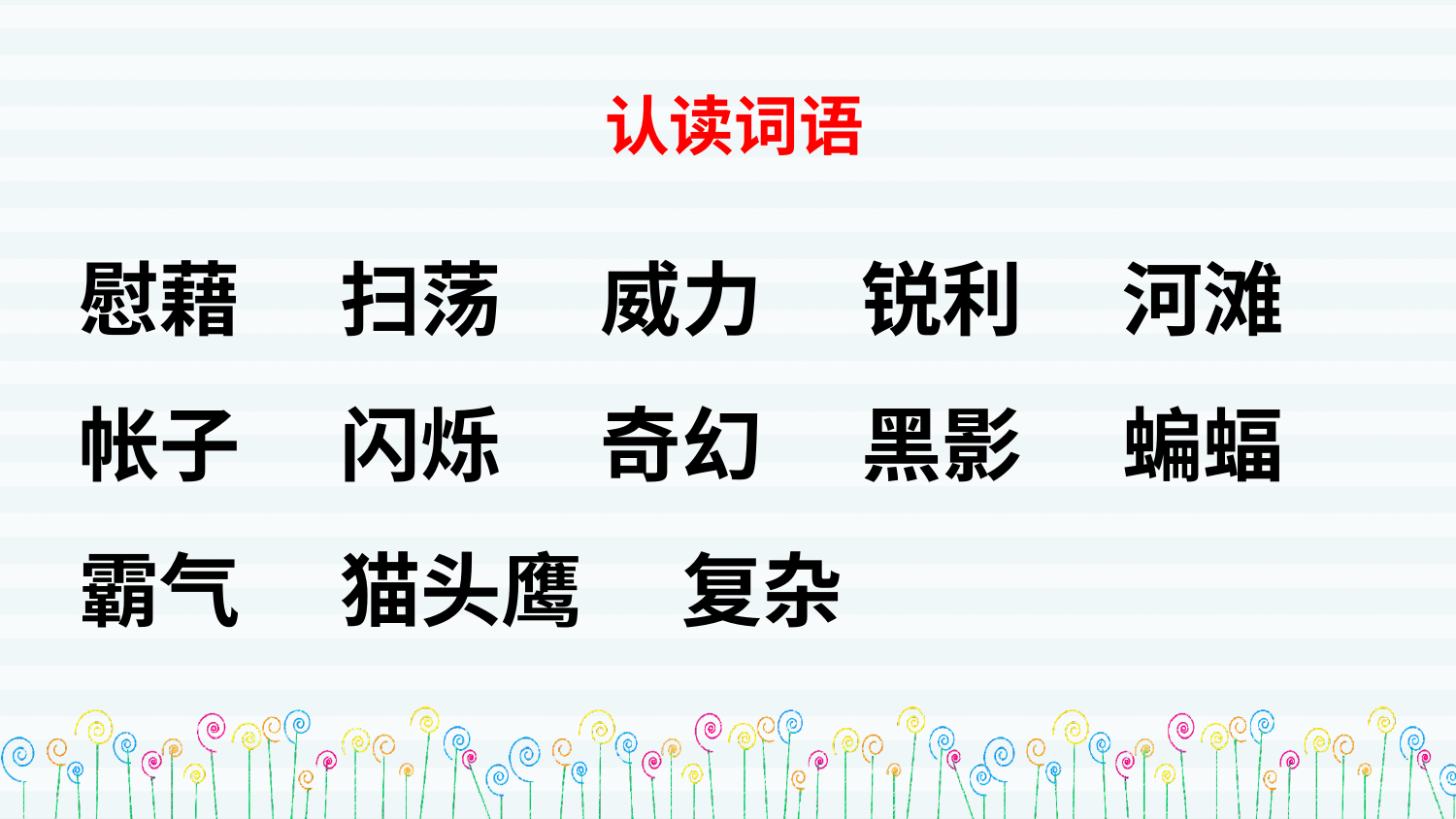

认读词语
慰藉　 扫荡　 威力　 锐利　 河滩
帐子 　闪烁　 奇幻 　黑影　 蝙蝠
霸气　 猫头鹰　 复杂